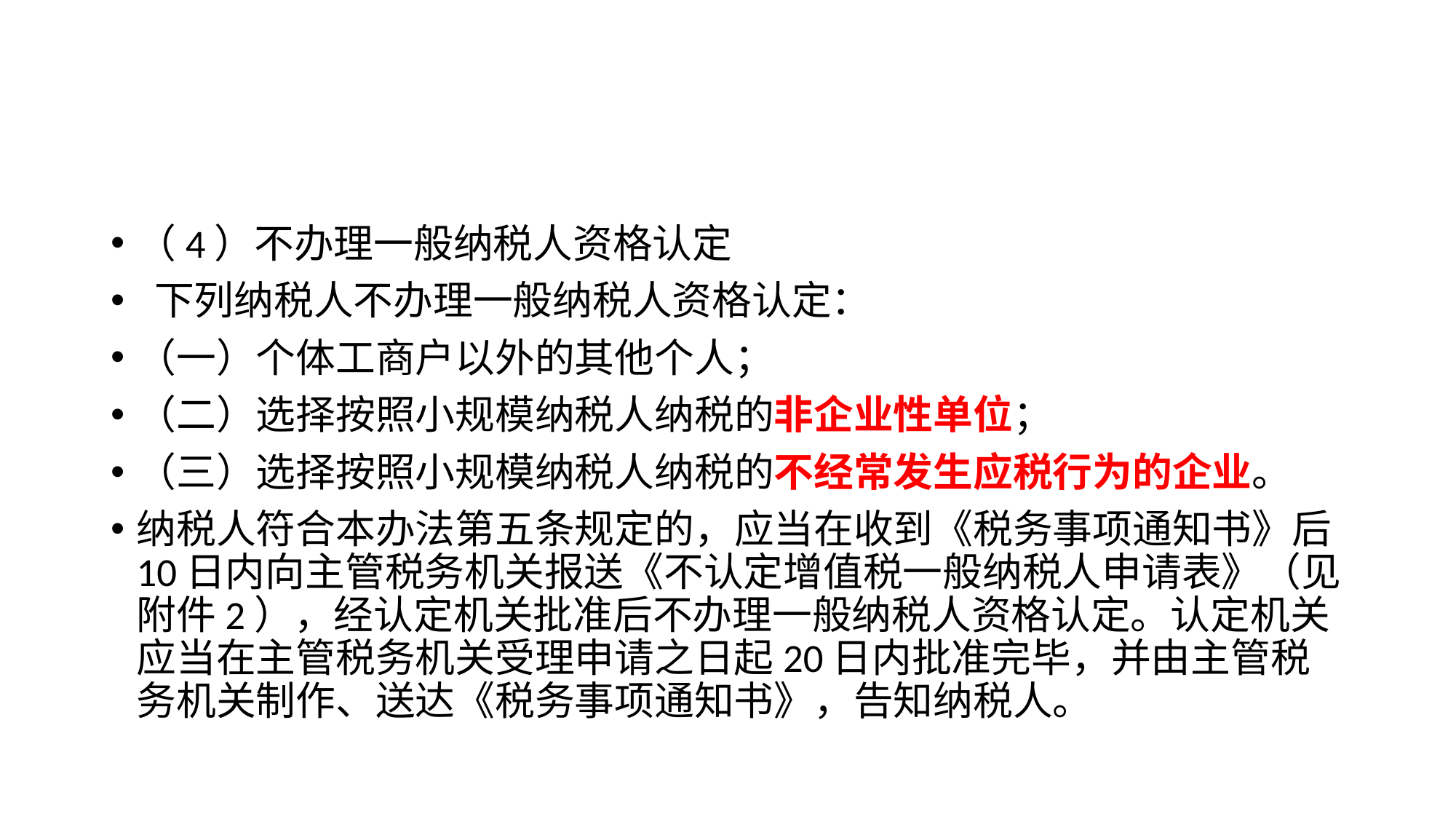

#
（4）不办理一般纳税人资格认定
 下列纳税人不办理一般纳税人资格认定：
（一）个体工商户以外的其他个人；
（二）选择按照小规模纳税人纳税的非企业性单位；
（三）选择按照小规模纳税人纳税的不经常发生应税行为的企业。
纳税人符合本办法第五条规定的，应当在收到《税务事项通知书》后10日内向主管税务机关报送《不认定增值税一般纳税人申请表》（见附件2），经认定机关批准后不办理一般纳税人资格认定。认定机关应当在主管税务机关受理申请之日起20日内批准完毕，并由主管税务机关制作、送达《税务事项通知书》，告知纳税人。